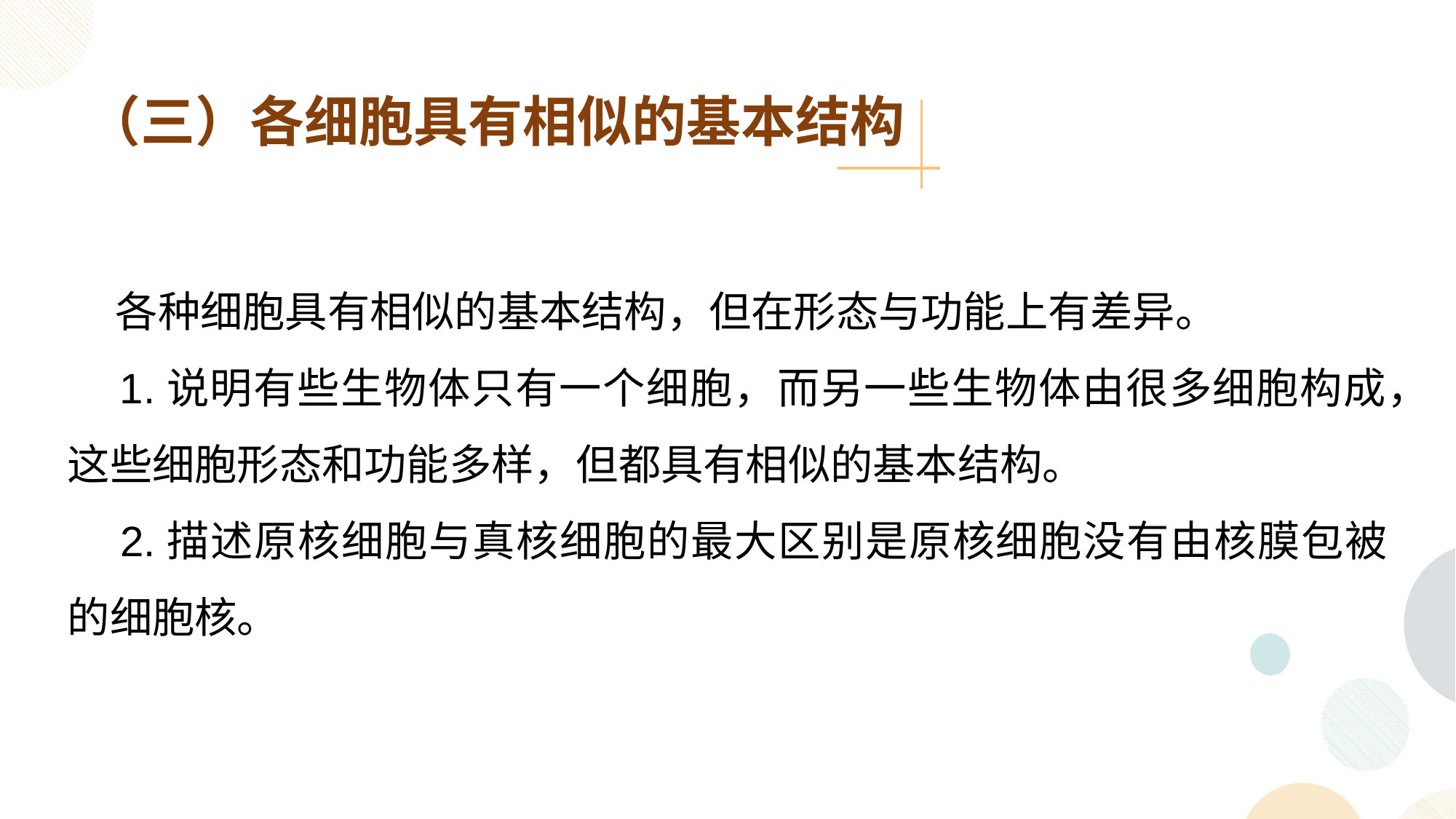

（三）各细胞具有相似的基本结构
    各种细胞具有相似的基本结构，但在形态与功能上有差异。
    1.说明有些生物体只有一个细胞，而另一些生物体由很多细胞构成，这些细胞形态和功能多样，但都具有相似的基本结构。
    2.描述原核细胞与真核细胞的最大区别是原核细胞没有由核膜包被的细胞核。